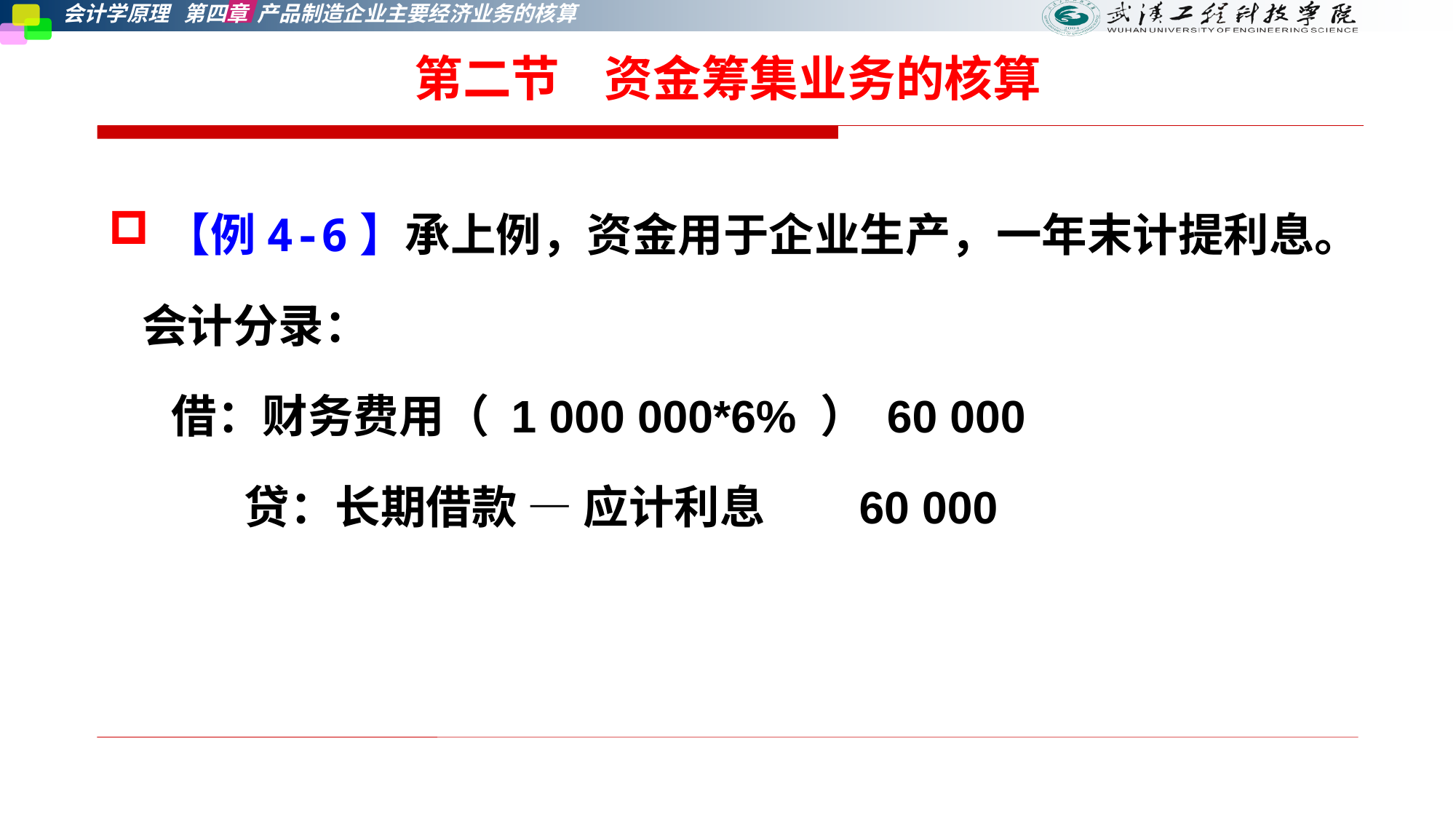

第二节    资金筹集业务的核算
【例4-6】承上例，资金用于企业生产，一年末计提利息。
   会计分录：
     借：财务费用（ 1 000 000*6% ） 60 000
            贷：长期借款 — 应计利息        60 000